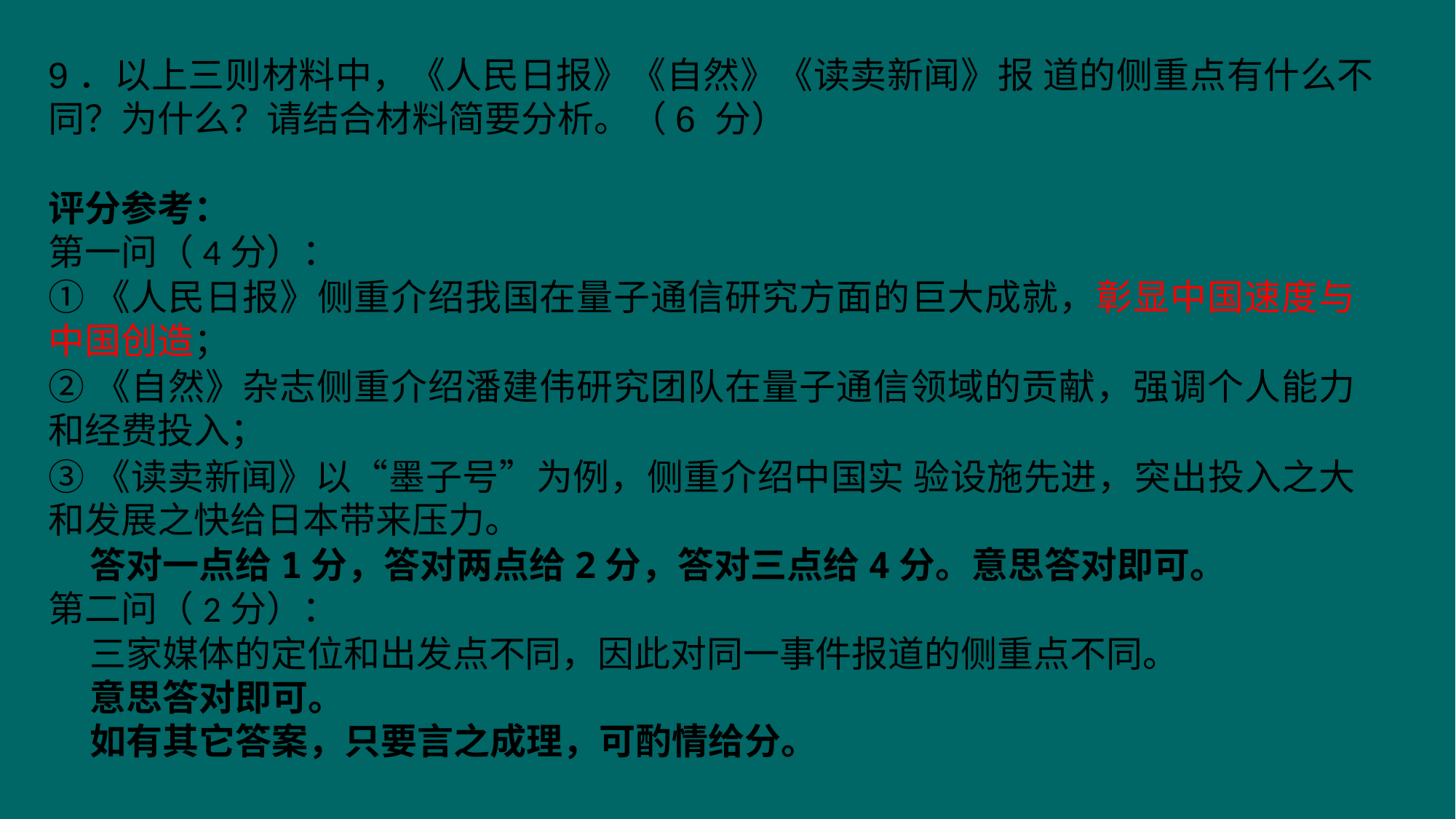

9．以上三则材料中，《人民日报》《自然》《读卖新闻》报 道的侧重点有什么不同？为什么？请结合材料简要分析。（6 分）

评分参考：
第一问（4分）：
①《人民日报》侧重介绍我国在量子通信研究方面的巨大成就，彰显中国速度与中国创造；
②《自然》杂志侧重介绍潘建伟研究团队在量子通信领域的贡献，强调个人能力和经费投入；
③《读卖新闻》以“墨子号”为例，侧重介绍中国实 验设施先进，突出投入之大和发展之快给日本带来压力。
    答对一点给1分，答对两点给2分，答对三点给4分。意思答对即可。
第二问（2分）：
    三家媒体的定位和出发点不同，因此对同一事件报道的侧重点不同。
    意思答对即可。
    如有其它答案，只要言之成理，可酌情给分。